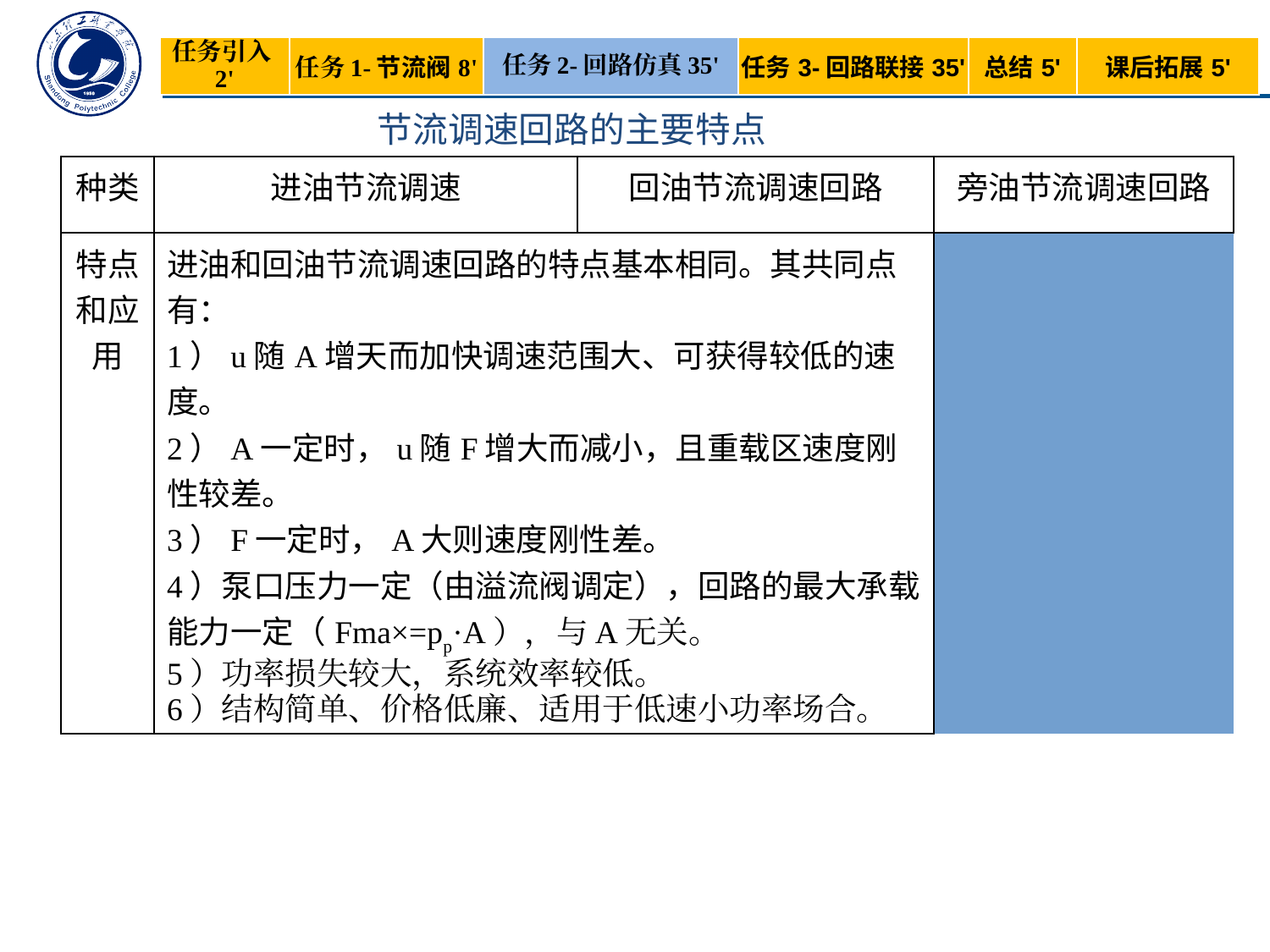

| 任务引入2' | 任务1-节流阀8' | 任务2-回路仿真35' | 任务3-回路联接35' | 总结5' | 课后拓展5' |
| --- | --- | --- | --- | --- | --- |
节流调速回路的主要特点
| 种类 | 进油节流调速 | 回油节流调速回路 |  | 旁油节流调速回路 |
| --- | --- | --- | --- | --- |
| 特点和应用 | 进油和回油节流调速回路的特点基本相同。其共同点有： 1）u随A增天而加快调速范围大、可获得较低的速度。 2）A一定时，u随F增大而减小，且重载区速度刚性较差。 3）F一定时，A大则速度刚性差。 4）泵口压力一定（由溢流阀调定），回路的最大承载能力一定（Fma×=pp·A），与A无关。 5）功率损失较大，系统效率较低。 6）结构简单、价格低廉、适用于低速小功率场合。 |  |  | 1）随A增大而减小，调速范围较小。 2） A一定时，随F增大而减小，且速度刚性更差。 3）回路的最大承载能力随速度的减小（A增大）而减小。 4）泵口压力随负载变化而变化，功率损失较小，系统效率较高。 5）不能承受负性负载。 6）结构简单，价格低廉，适用于高速、中等功率的场合 |